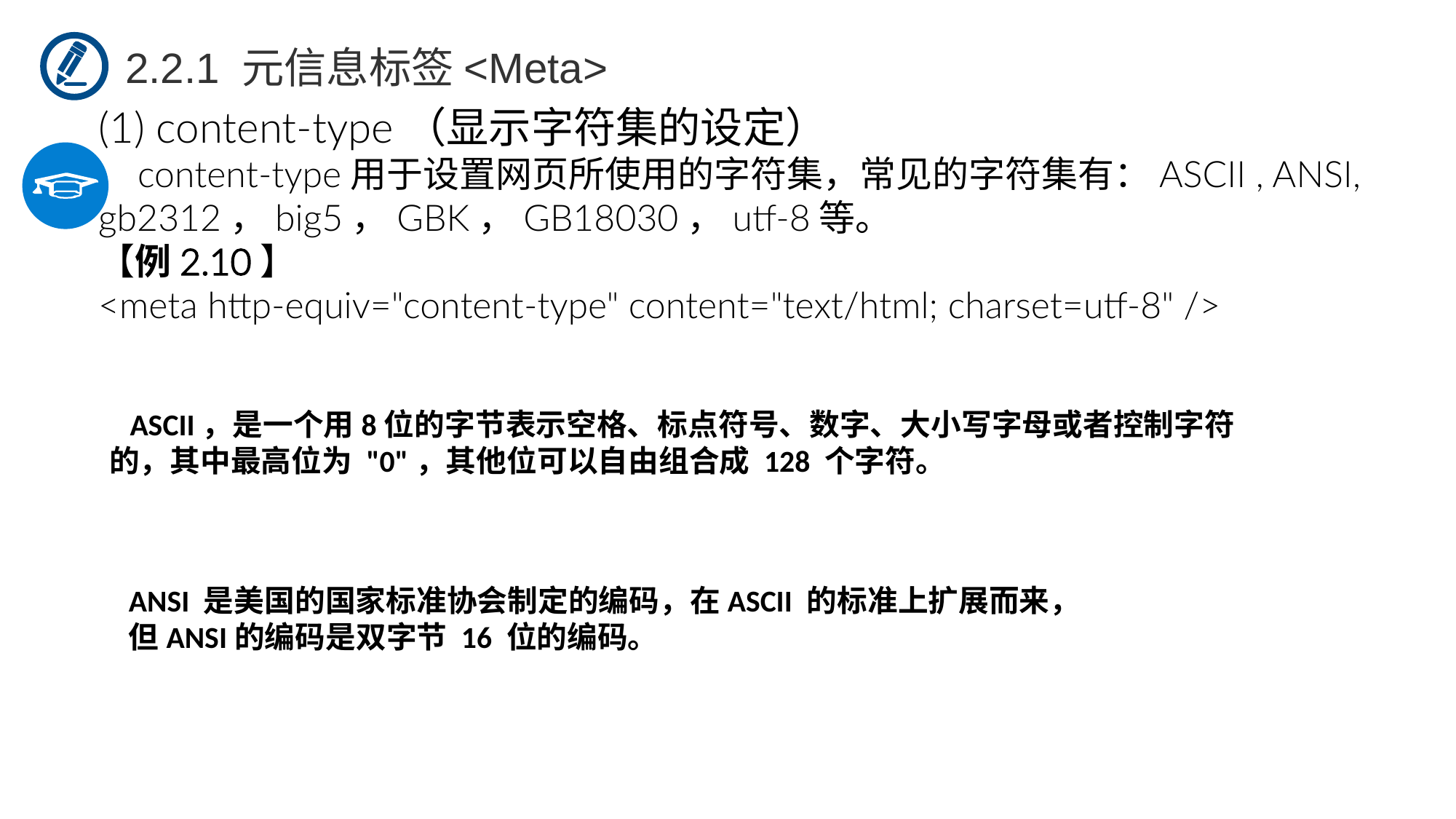

2.2.1 元信息标签<Meta>
(1) content-type（显示字符集的设定）
    content-type用于设置网页所使用的字符集，常见的字符集有：ASCII , ANSI, gb2312，big5，GBK，GB18030，utf-8等。
【例2.10】
<meta http-equiv="content-type" content="text/html; charset=utf-8" />

   ASCII，是一个用8位的字节表示空格、标点符号、数字、大小写字母或者控制字符的，其中最高位为 "0"，其他位可以自由组合成 128 个字符。
ANSI 是美国的国家标准协会制定的编码，在ASCII 的标准上扩展而来，
但ANSI的编码是双字节 16 位的编码。